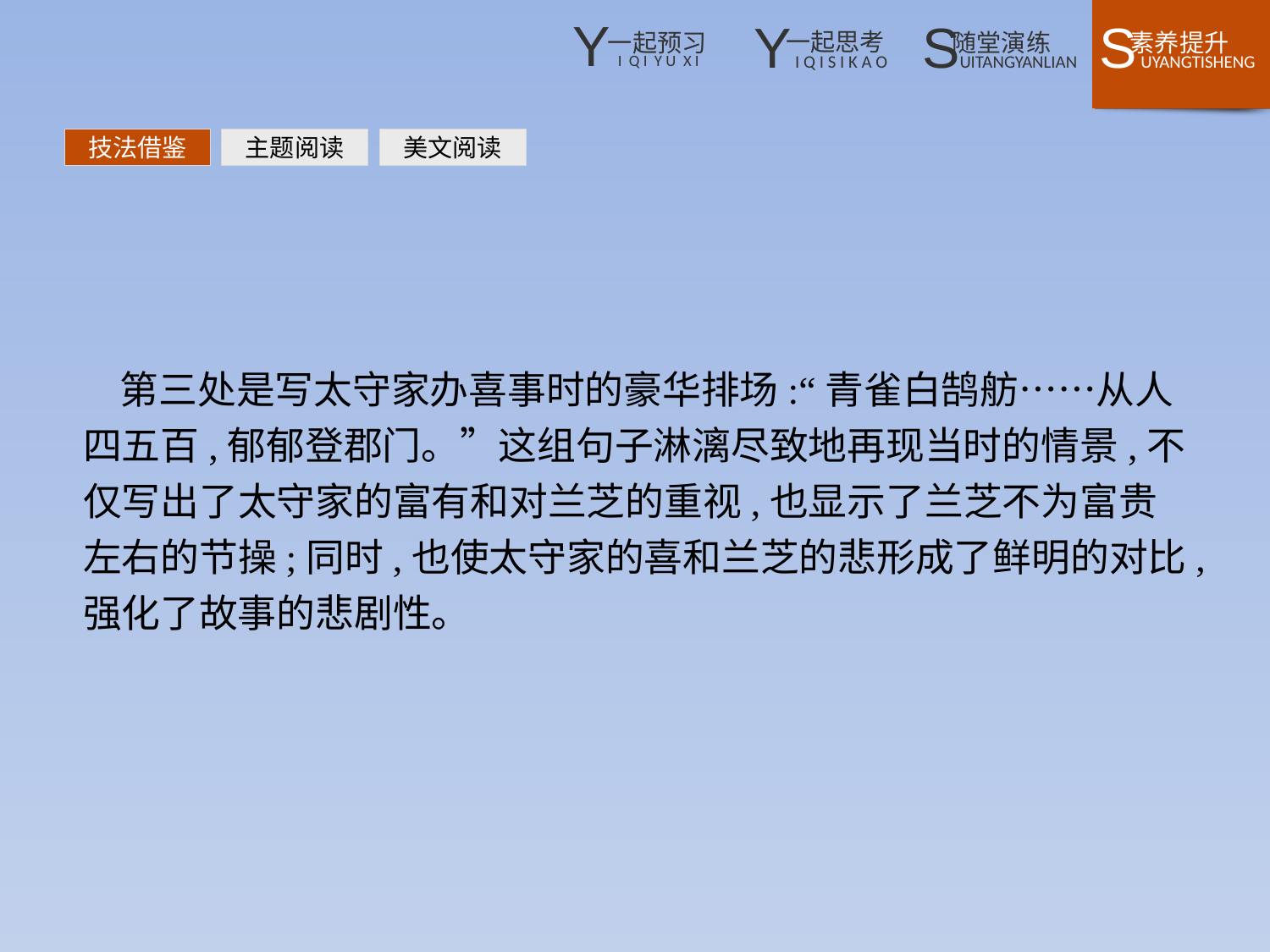

技法借鉴
主题阅读
美文阅读
第三处是写太守家办喜事时的豪华排场:“青雀白鹄舫……从人四五百,郁郁登郡门。”这组句子淋漓尽致地再现当时的情景,不仅写出了太守家的富有和对兰芝的重视,也显示了兰芝不为富贵左右的节操;同时,也使太守家的喜和兰芝的悲形成了鲜明的对比,强化了故事的悲剧性。